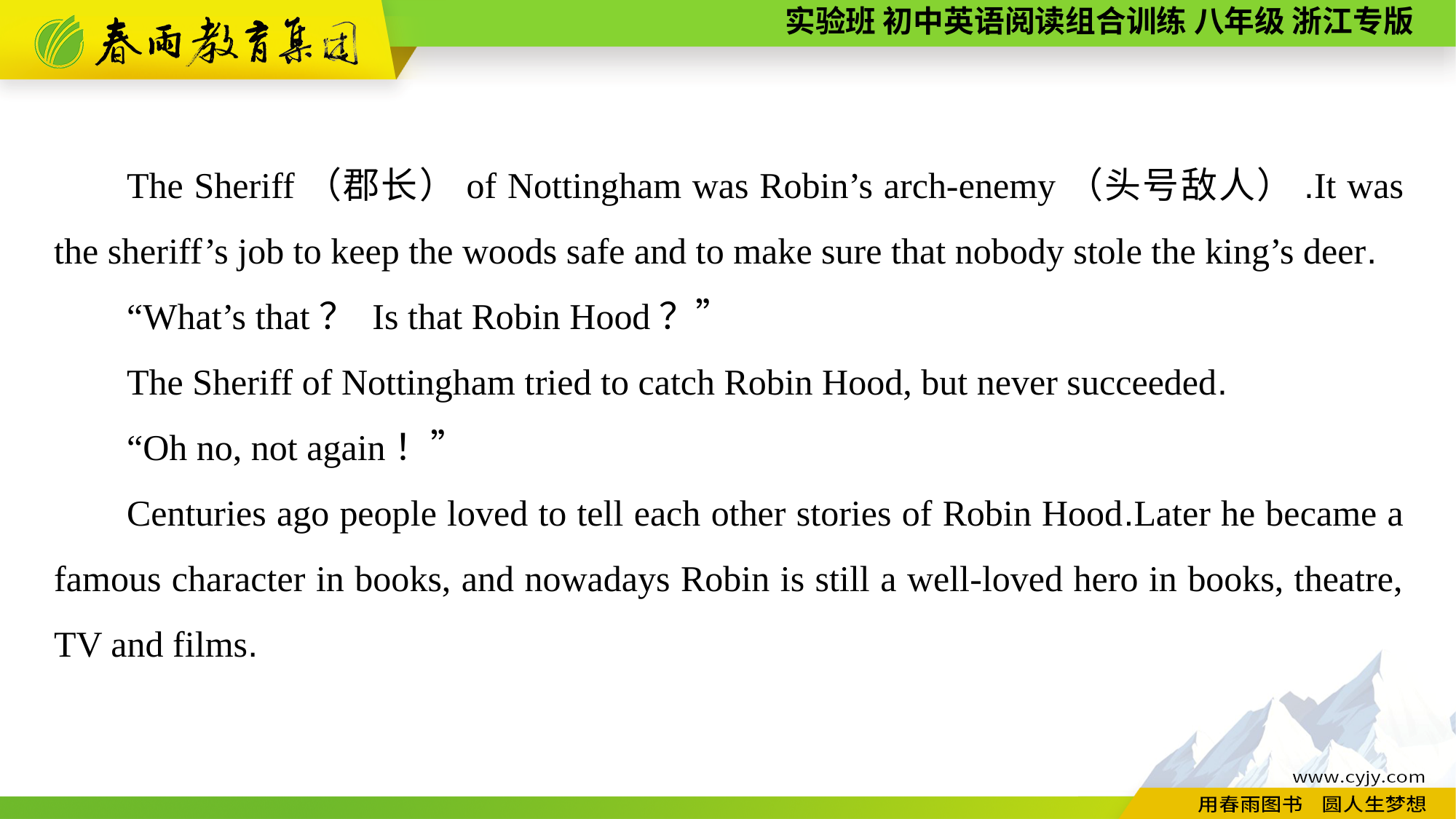

The Sheriff（郡长）of Nottingham was Robin’s arch-enemy（头号敌人）.It was the sheriff’s job to keep the woods safe and to make sure that nobody stole the king’s deer.
“What’s that？ Is that Robin Hood？”
The Sheriff of Nottingham tried to catch Robin Hood, but never succeeded.
“Oh no, not again！”
Centuries ago people loved to tell each other stories of Robin Hood.Later he became a famous character in books, and nowadays Robin is still a well-loved hero in books, theatre, TV and films.